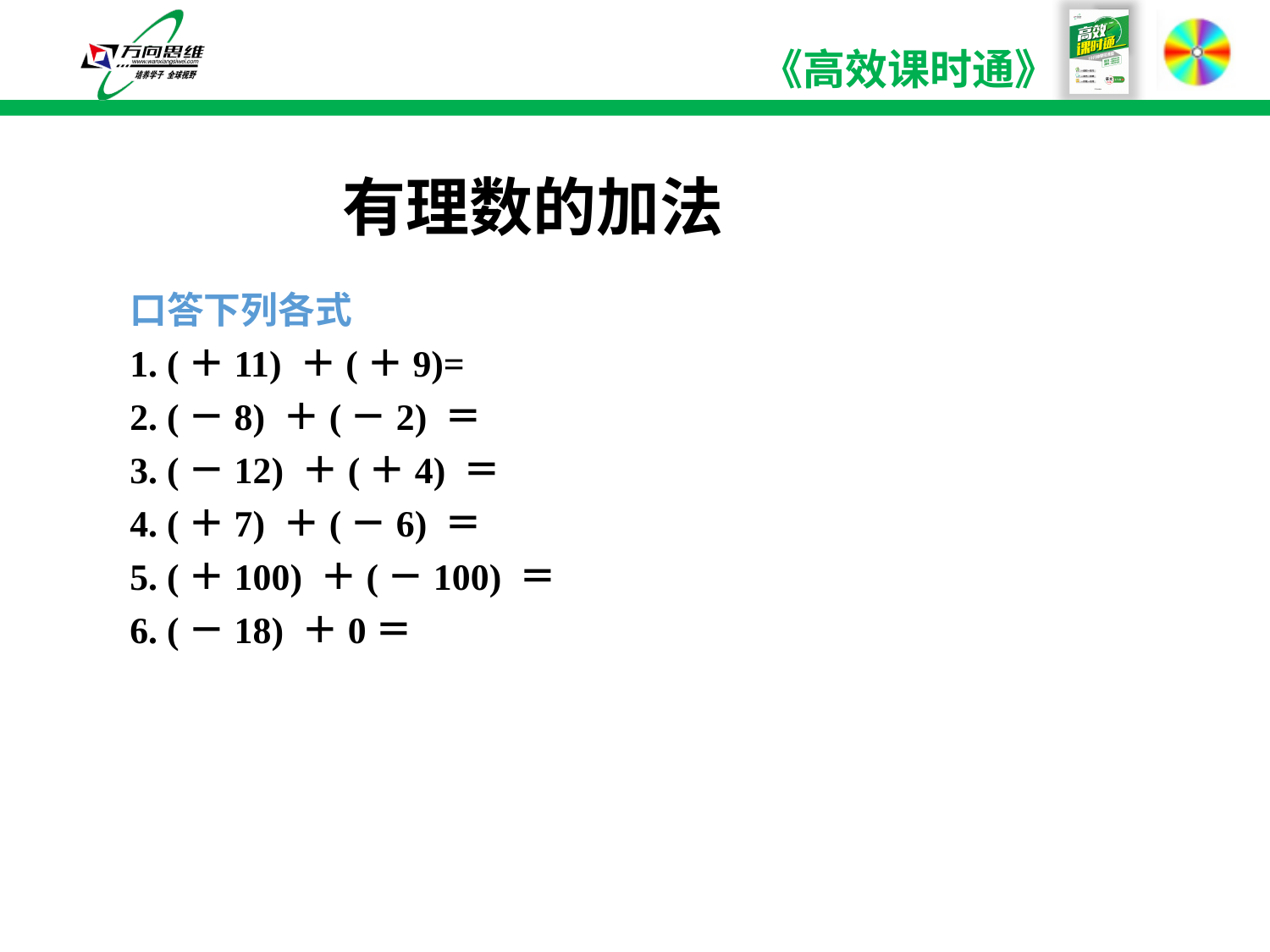

# 有理数的加法
口答下列各式
1. (＋11) ＋(＋9)=
2. (－8) ＋(－2) ＝
3. (－12) ＋(＋4) ＝
4. (＋7) ＋(－6) ＝
5. (＋100) ＋(－100) ＝
6. (－18) ＋0＝